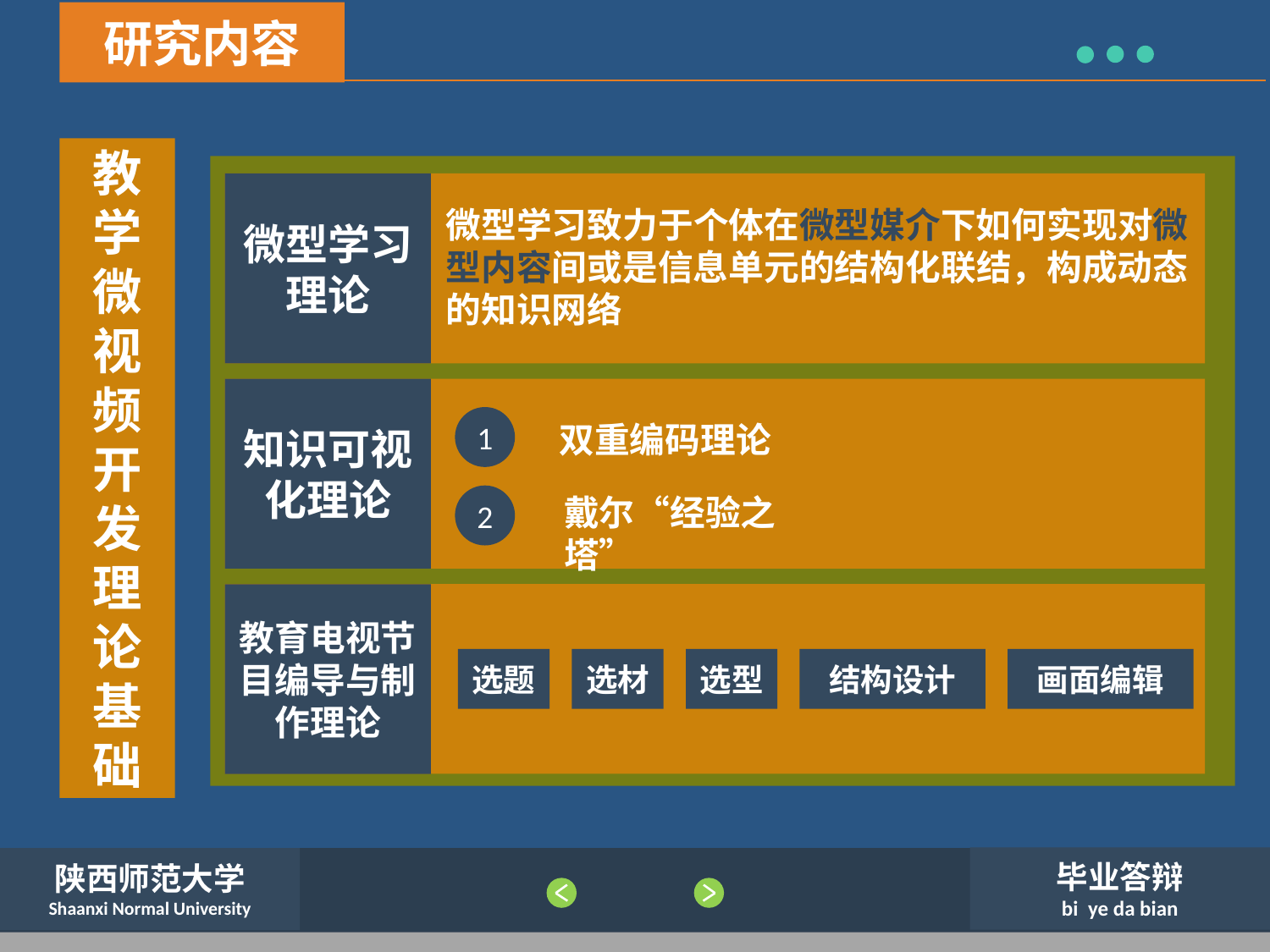

研究内容

教学微视频开发理论基础

微型学习理论
微型学习致力于个体在微型媒介下如何实现对微型内容间或是信息单元的结构化联结，构成动态的知识网络

知识可视化理论
1
双重编码理论
戴尔“经验之塔”
2

教育电视节目编导与制作理论
选题
选材
选型
结构设计
画面编辑
毕业答辩
bi  ye da bian

陕西师范大学
Shaanxi Normal University